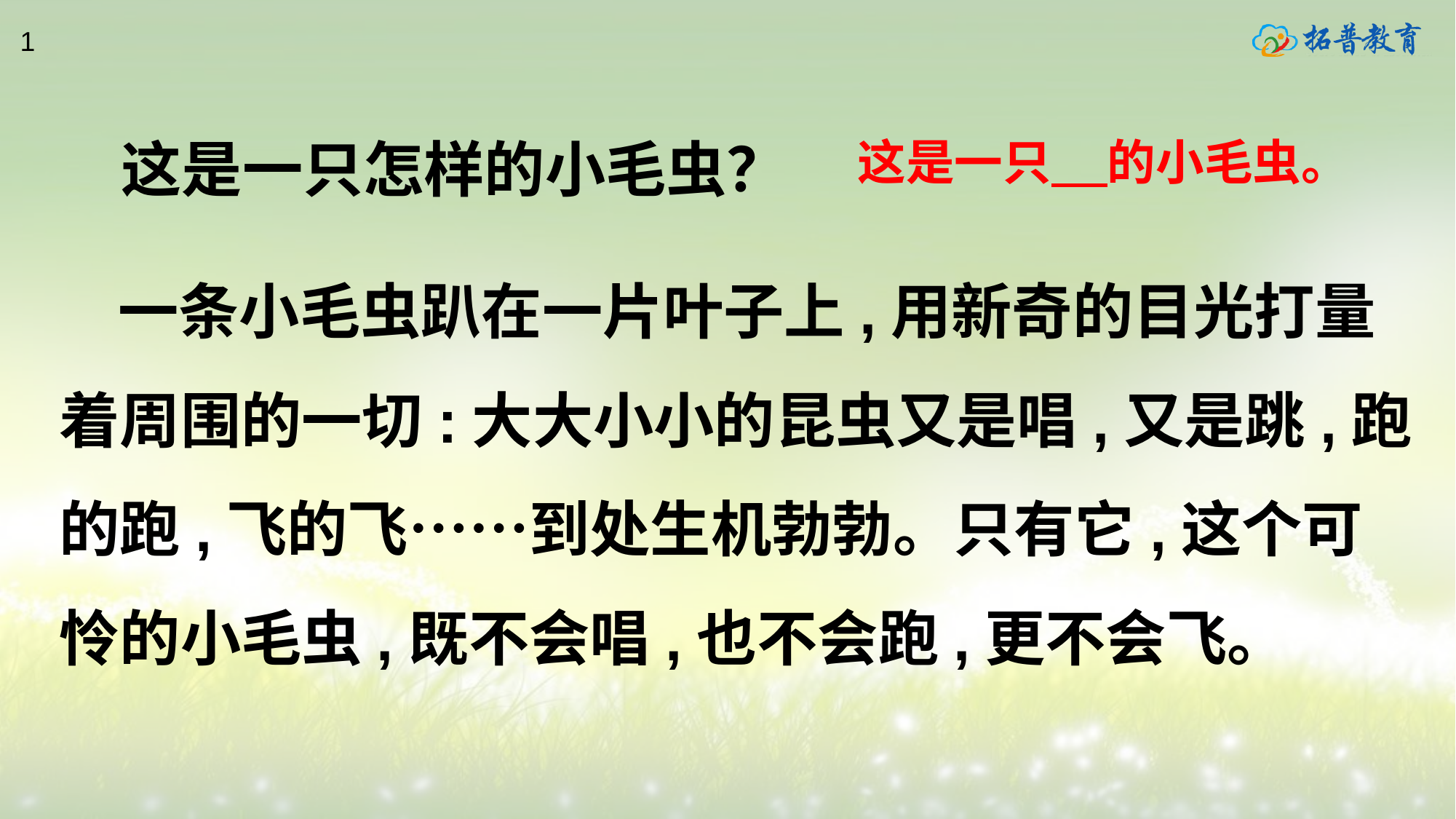

1
这是一只怎样的小毛虫？
这是一只     的小毛虫。
    一条小毛虫趴在一片叶子上,用新奇的目光打量着周围的一切:大大小小的昆虫又是唱,又是跳,跑的跑,飞的飞……到处生机勃勃。只有它,这个可怜的小毛虫,既不会唱,也不会跑,更不会飞。